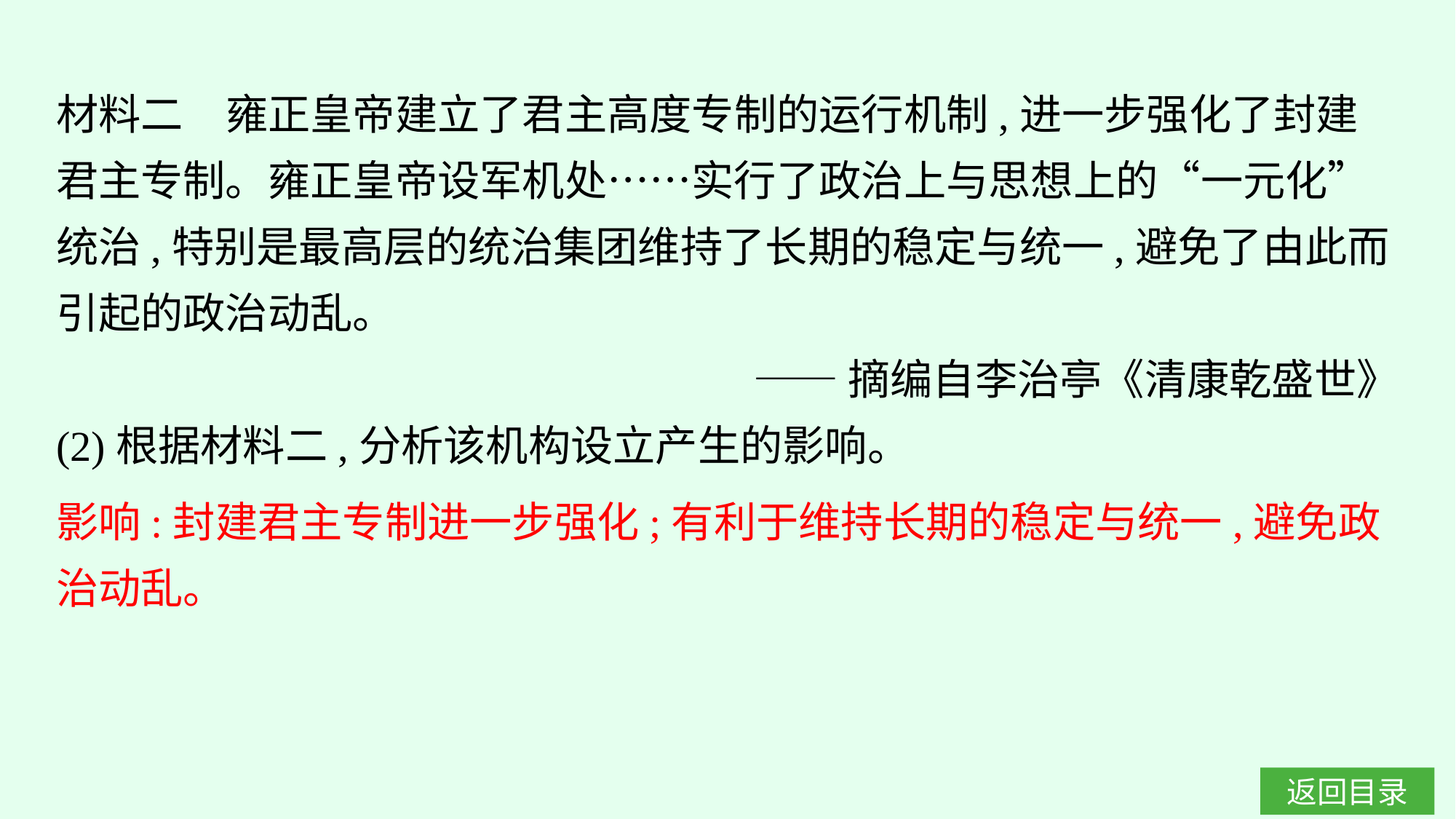

材料二　雍正皇帝建立了君主高度专制的运行机制,进一步强化了封建君主专制。雍正皇帝设军机处……实行了政治上与思想上的“一元化”统治,特别是最高层的统治集团维持了长期的稳定与统一,避免了由此而引起的政治动乱。
——摘编自李治亭《清康乾盛世》
(2)根据材料二,分析该机构设立产生的影响。
影响:封建君主专制进一步强化;有利于维持长期的稳定与统一,避免政治动乱。